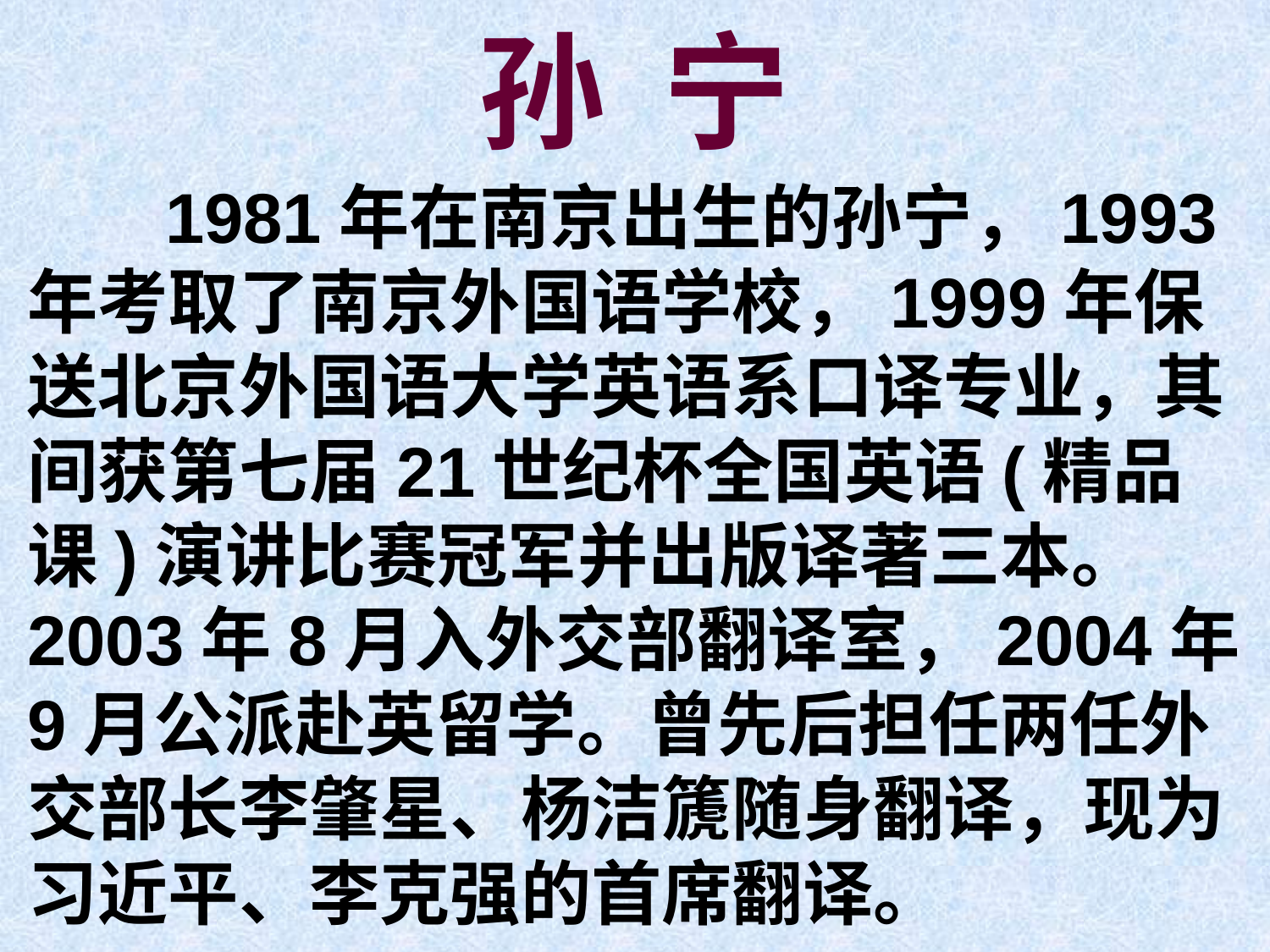

孙  宁
       1981年在南京出生的孙宁，1993年考取了南京外国语学校，1999年保送北京外国语大学英语系口译专业，其间获第七届21世纪杯全国英语(精品课)演讲比赛冠军并出版译著三本。 2003年8月入外交部翻译室，2004年9月公派赴英留学。曾先后担任两任外交部长李肇星、杨洁篪随身翻译，现为习近平、李克强的首席翻译。